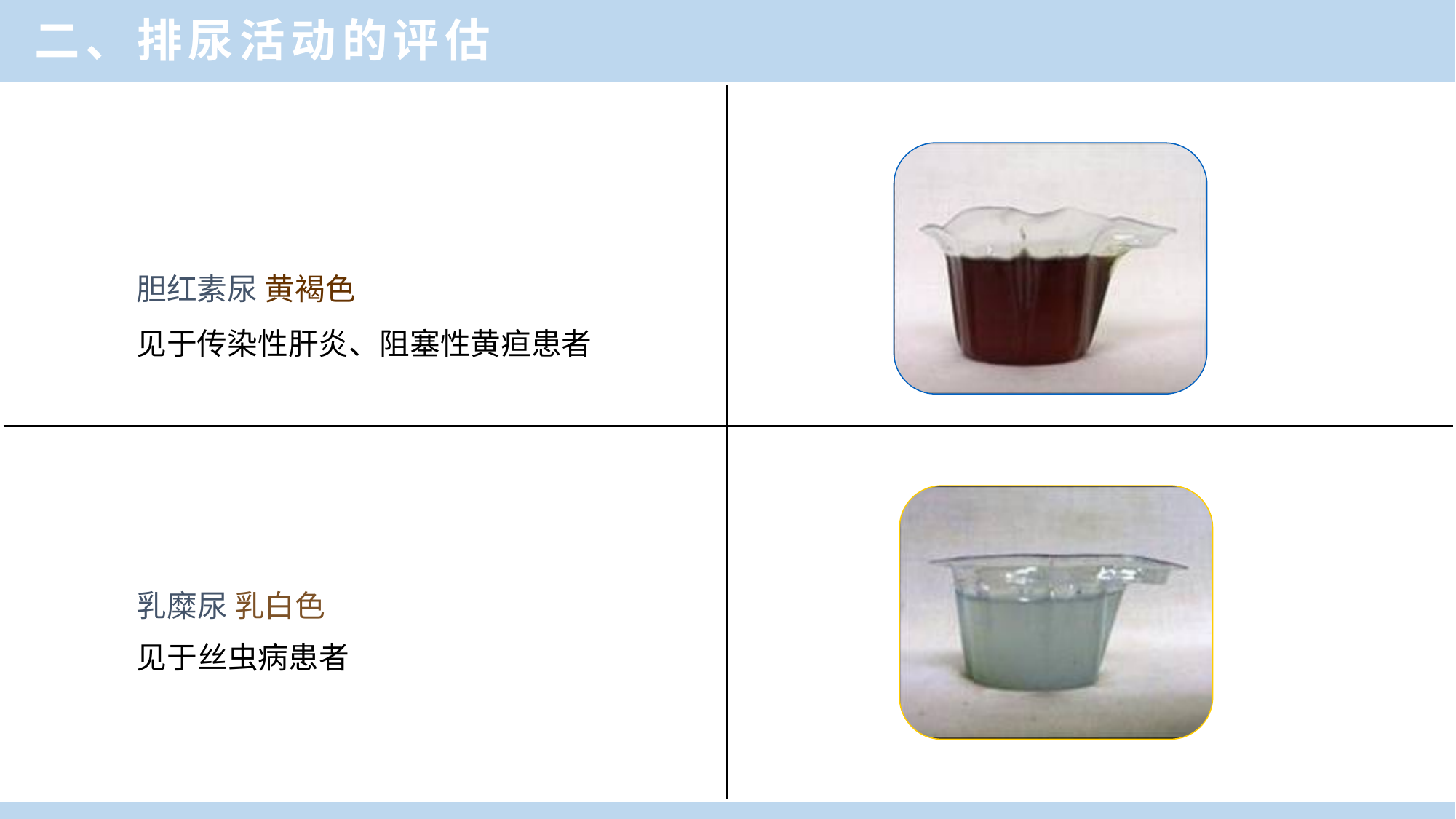

二、排尿活动的评估

胆红素尿 黄褐色
见于传染性肝炎、阻塞性黄疸患者

乳糜尿 乳白色
见于丝虫病患者